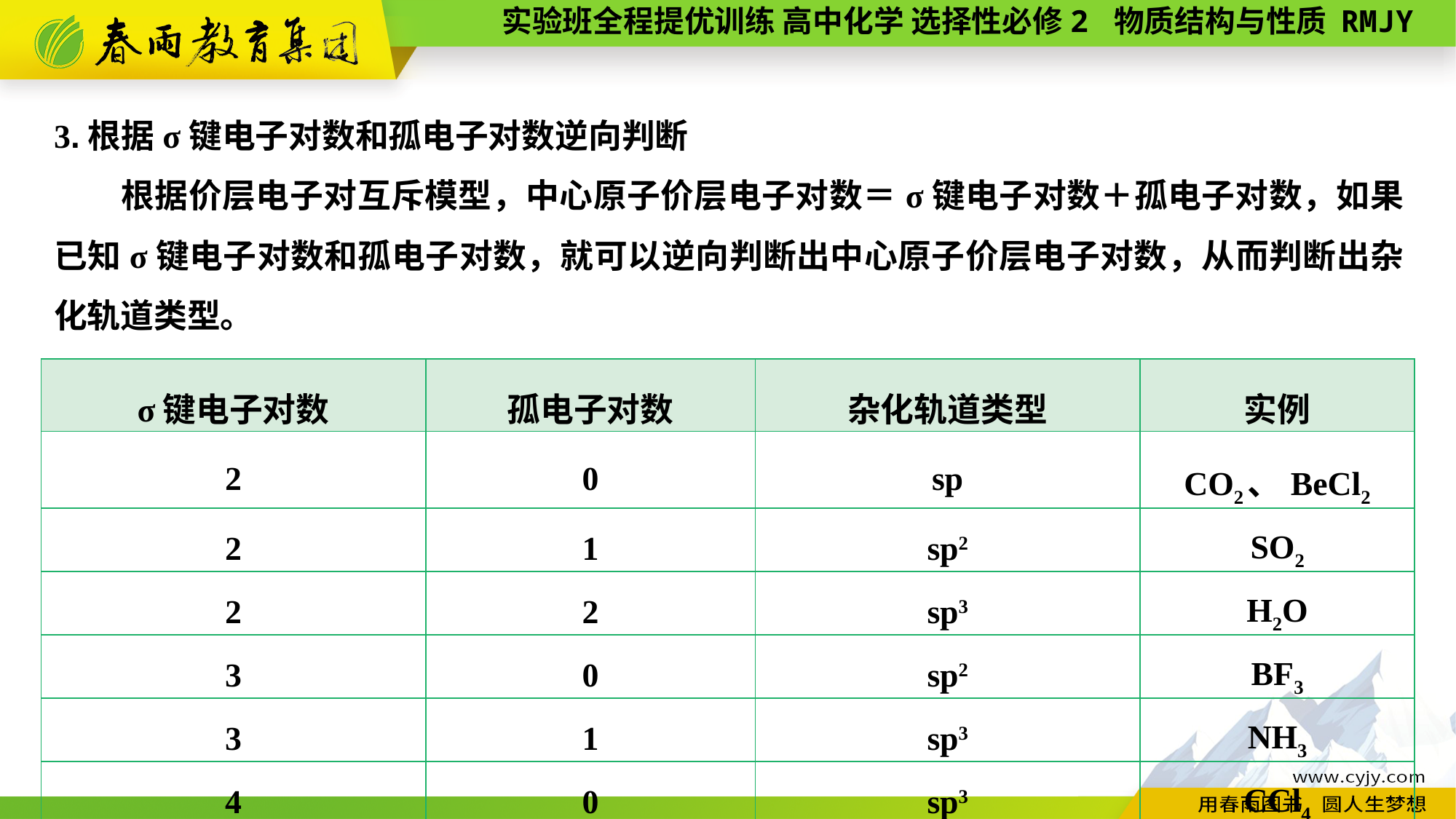

3.根据σ键电子对数和孤电子对数逆向判断
　　根据价层电子对互斥模型，中心原子价层电子对数＝σ键电子对数＋孤电子对数，如果已知σ键电子对数和孤电子对数，就可以逆向判断出中心原子价层电子对数，从而判断出杂化轨道类型。
| σ键电子对数 | 孤电子对数 | 杂化轨道类型 | 实例 |
| --- | --- | --- | --- |
| 2 | 0 | sp | CO2、BeCl2 |
| 2 | 1 | sp2 | SO2 |
| 2 | 2 | sp3 | H2O |
| 3 | 0 | sp2 | BF3 |
| 3 | 1 | sp3 | NH3 |
| 4 | 0 | sp3 | CCl4 |